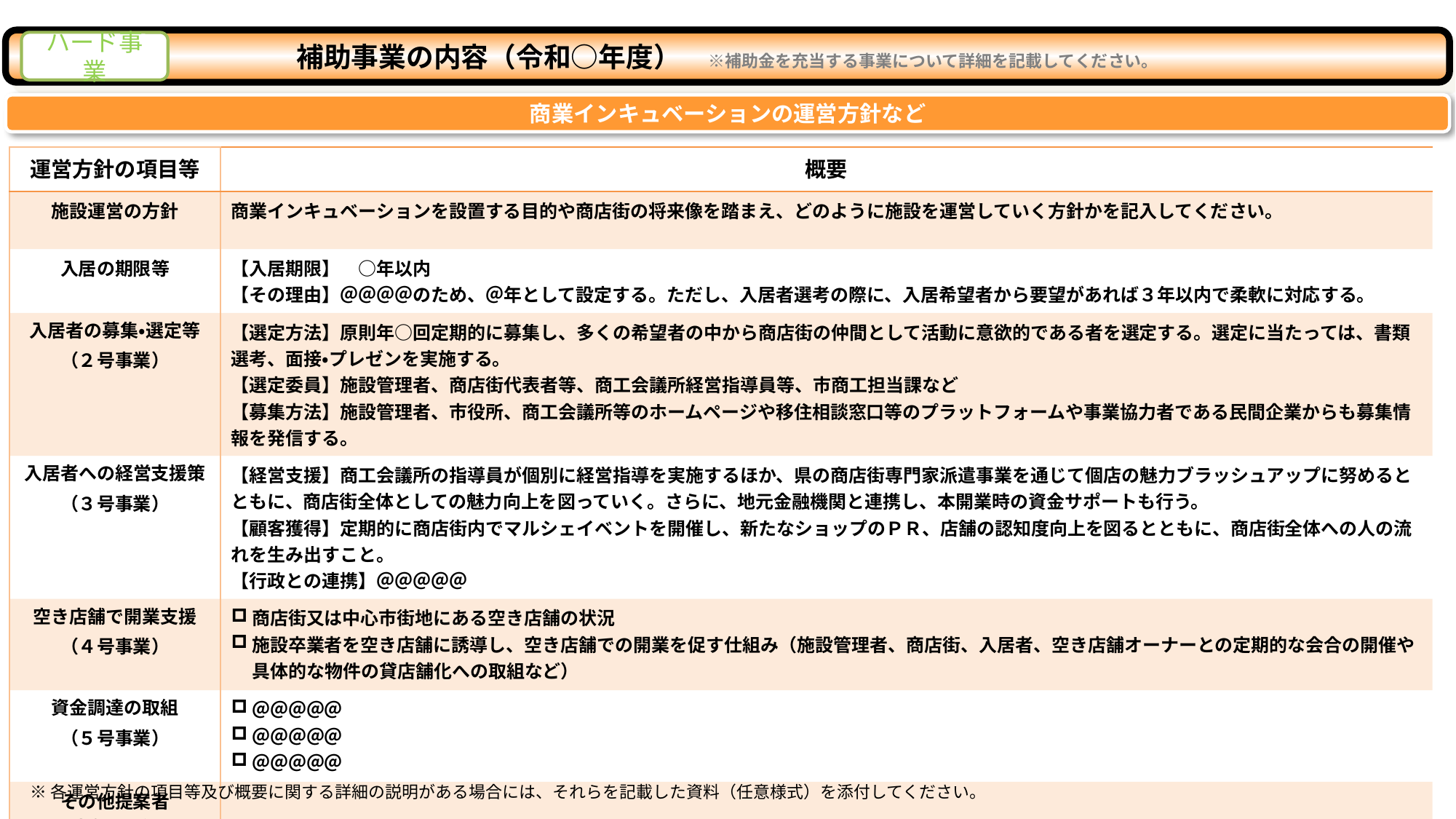

補助事業の内容（令和○年度）　※補助金を充当する事業について詳細を記載してください。
ハード事業
商業インキュベーションの運営方針など
| 運営方針の項目等 | 概要 |
| --- | --- |
| 施設運営の方針 | 商業インキュベーションを設置する目的や商店街の将来像を踏まえ、どのように施設を運営していく方針かを記入してください。 |
| 入居の期限等 | 【入居期限】　○年以内　　　 【その理由】＠＠＠＠のため、＠年として設定する。ただし、入居者選考の際に、入居希望者から要望があれば３年以内で柔軟に対応する。 |
| 入居者の募集・選定等 （２号事業） | 【選定方法】原則年○回定期的に募集し、多くの希望者の中から商店街の仲間として活動に意欲的である者を選定する。選定に当たっては、書類選考、面接・プレゼンを実施する。 【選定委員】施設管理者、商店街代表者等、商工会議所経営指導員等、市商工担当課など 【募集方法】施設管理者、市役所、商工会議所等のホームページや移住相談窓口等のプラットフォームや事業協力者である民間企業からも募集情報を発信する。 |
| 入居者への経営支援策 （３号事業） | 【経営支援】商工会議所の指導員が個別に経営指導を実施するほか、県の商店街専門家派遣事業を通じて個店の魅力ブラッシュアップに努めるとともに、商店街全体としての魅力向上を図っていく。さらに、地元金融機関と連携し、本開業時の資金サポートも行う。 【顧客獲得】定期的に商店街内でマルシェイベントを開催し、新たなショップのＰＲ、店舗の認知度向上を図るとともに、商店街全体への人の流れを生み出すこと。 【行政との連携】＠＠＠＠＠ |
| 空き店舗で開業支援 （４号事業） | 商店街又は中心市街地にある空き店舗の状況 施設卒業者を空き店舗に誘導し、空き店舗での開業を促す仕組み（施設管理者、商店街、入居者、空き店舗オーナーとの定期的な会合の開催や具体的な物件の貸店舗化への取組など） |
| 資金調達の取組 （５号事業） | ＠＠＠＠＠ ＠＠＠＠＠ ＠＠＠＠＠ |
| その他提案者 独自の取組 |  |
※各運営方針の項目等及び概要に関する詳細の説明がある場合には、それらを記載した資料（任意様式）を添付してください。